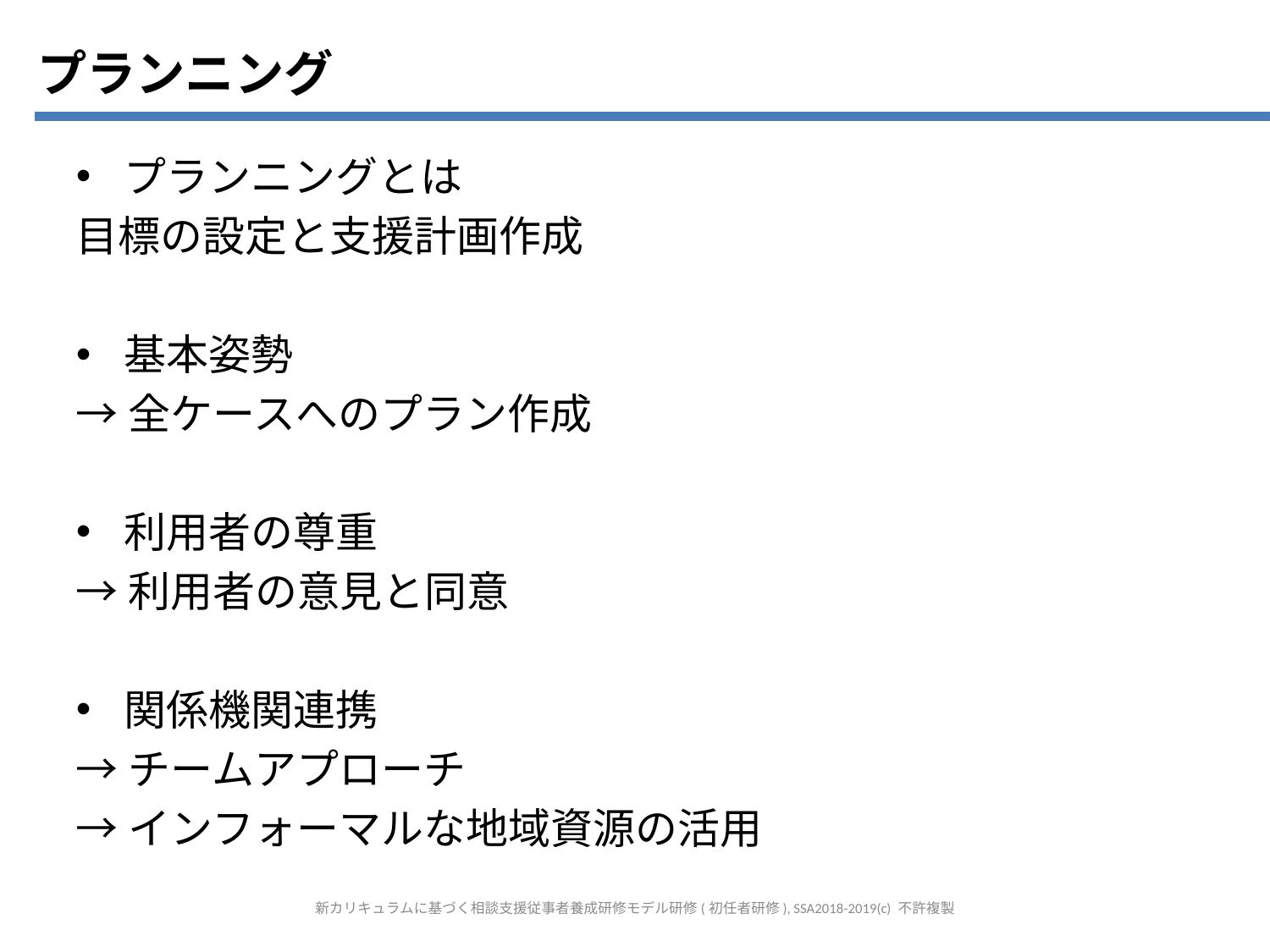

プランニング
プランニングとは
目標の設定と支援計画作成

基本姿勢
→全ケースへのプラン作成

利用者の尊重
→利用者の意見と同意

関係機関連携
→チームアプローチ
→インフォーマルな地域資源の活用
新カリキュラムに基づく相談支援従事者養成研修モデル研修(初任者研修), SSA2018-2019(c) 不許複製